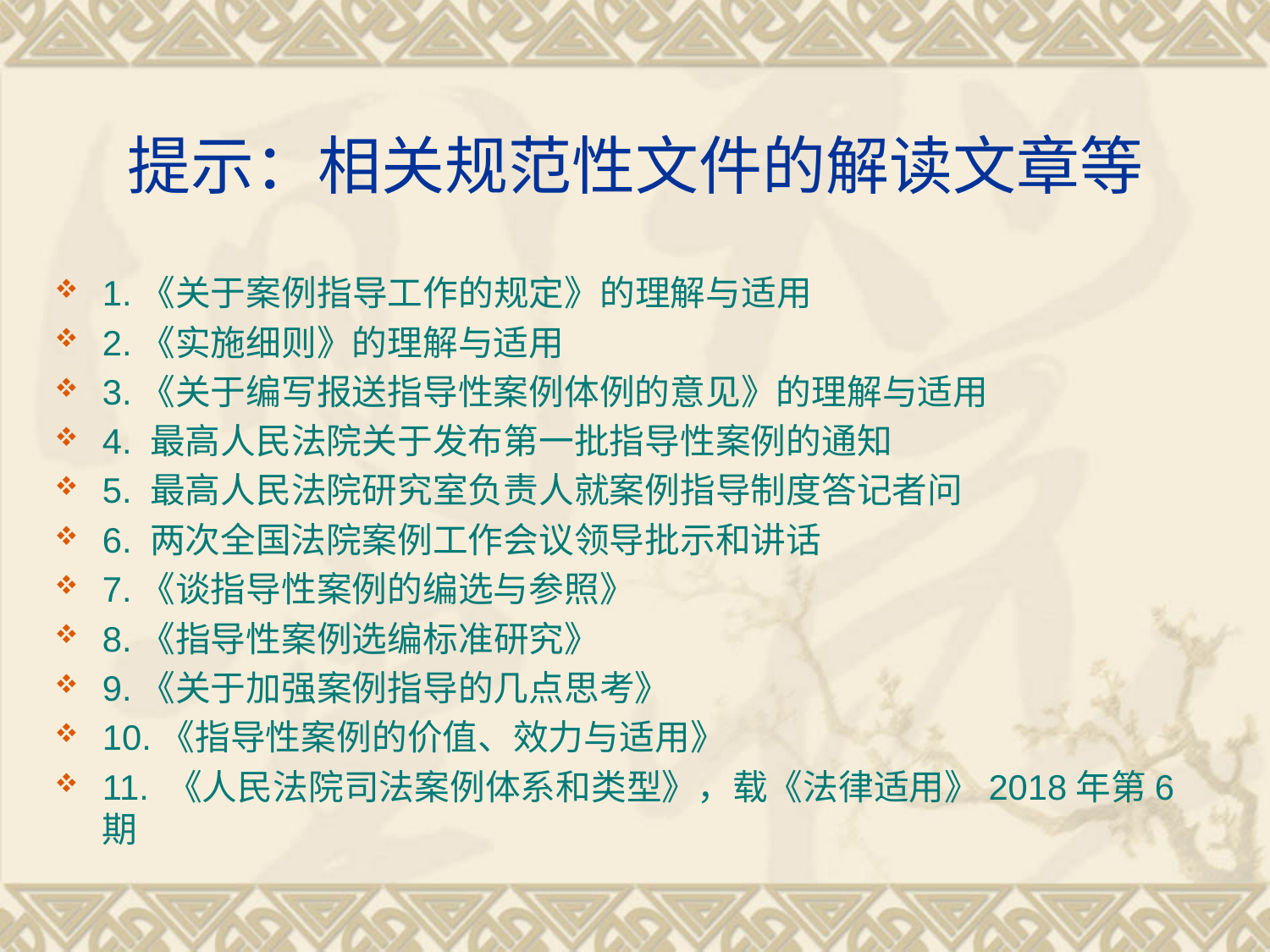

# 提示：相关规范性文件的解读文章等
1.《关于案例指导工作的规定》的理解与适用
2.《实施细则》的理解与适用
3.《关于编写报送指导性案例体例的意见》的理解与适用
4. 最高人民法院关于发布第一批指导性案例的通知
5. 最高人民法院研究室负责人就案例指导制度答记者问
6. 两次全国法院案例工作会议领导批示和讲话
7.《谈指导性案例的编选与参照》
8.《指导性案例选编标准研究》
9.《关于加强案例指导的几点思考》
10.《指导性案例的价值、效力与适用》
11. 《人民法院司法案例体系和类型》，载《法律适用》2018年第6期